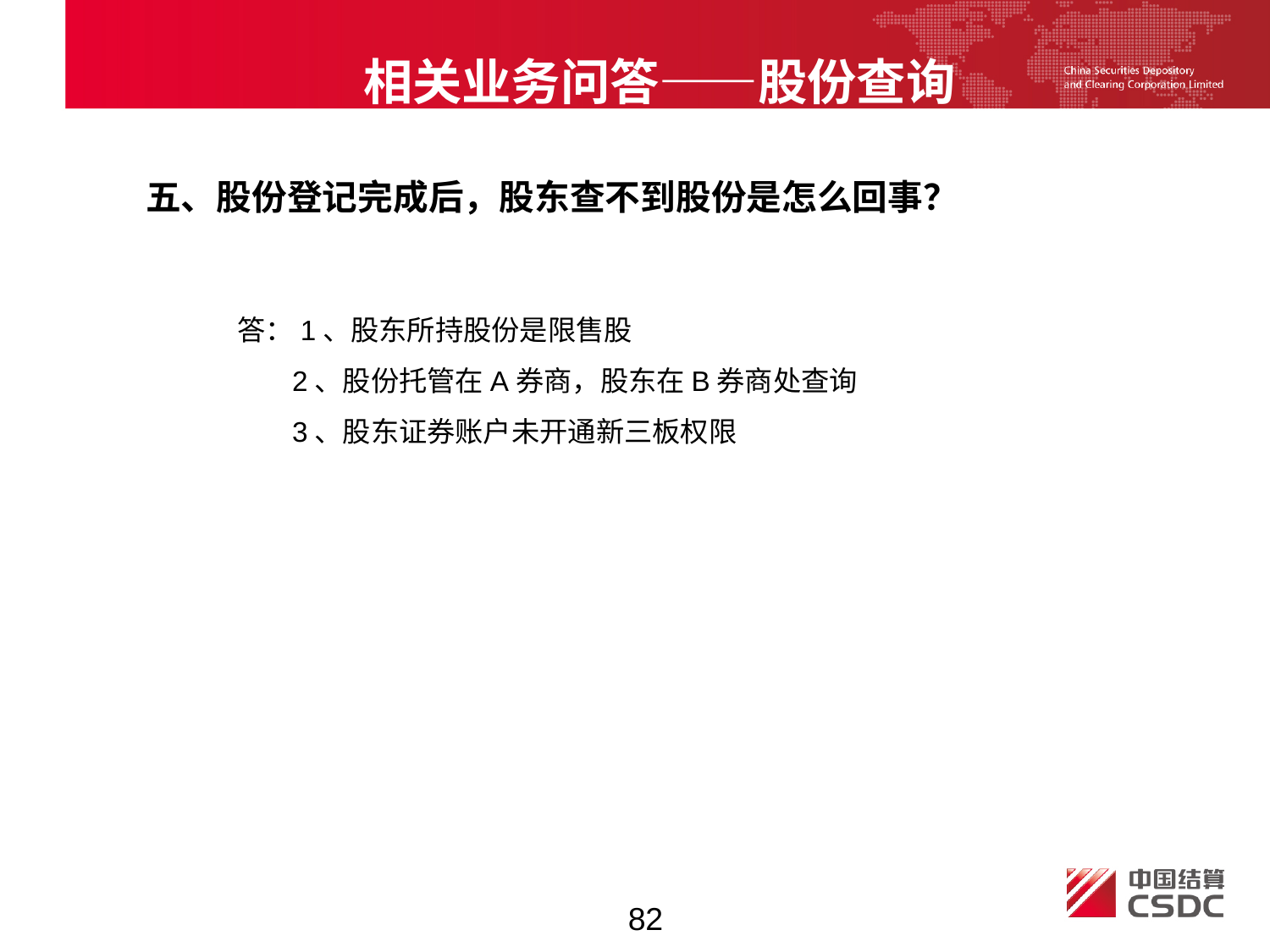

相关业务问答——股份查询
五、股份登记完成后，股东查不到股份是怎么回事？
答：1、股东所持股份是限售股
       2、股份托管在A券商，股东在B券商处查询
       3、股东证券账户未开通新三板权限
82